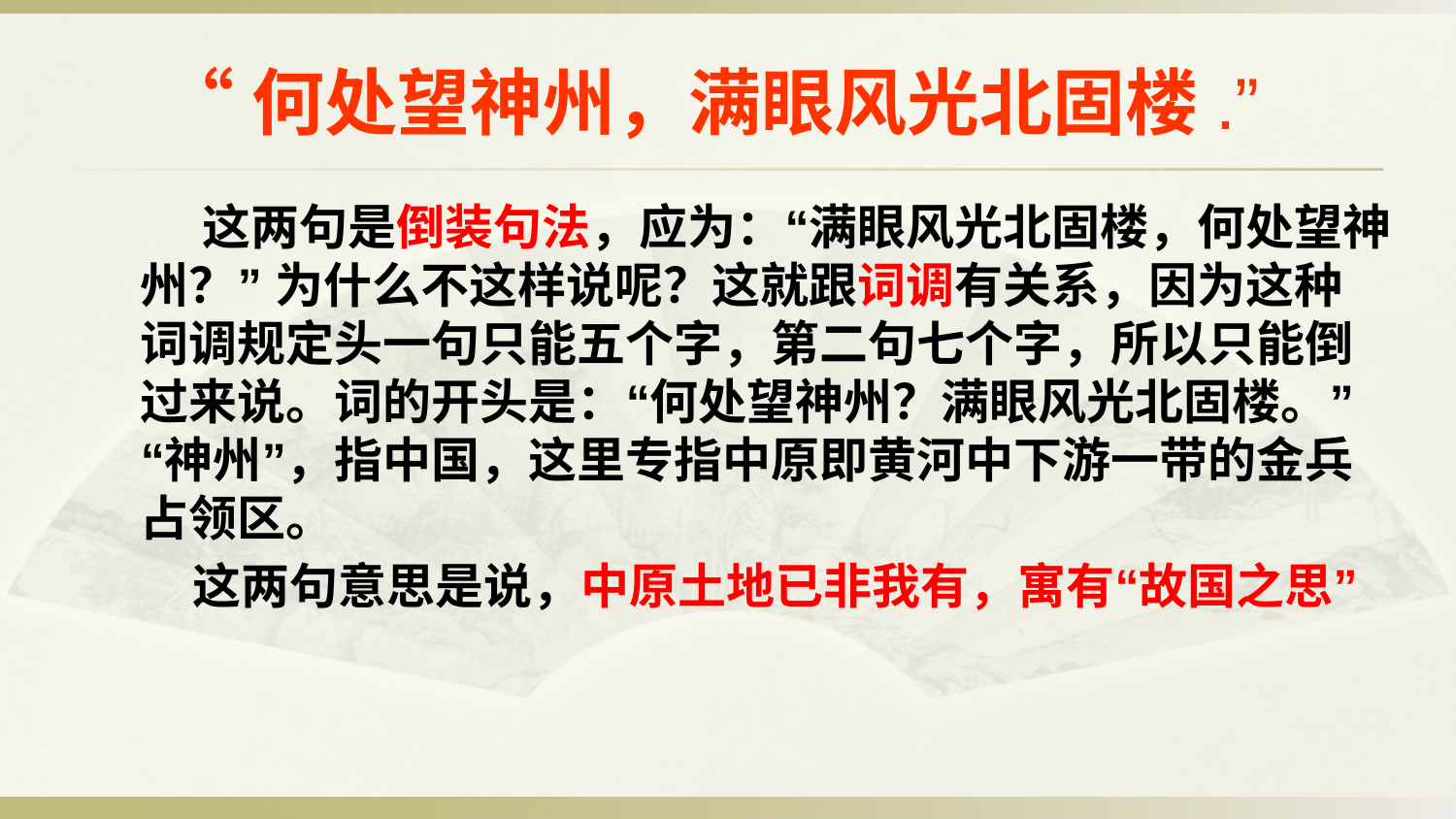

# “何处望神州，满眼风光北固楼.”
　     这两句是倒装句法，应为：“满眼风光北固楼，何处望神州？” 为什么不这样说呢？这就跟词调有关系，因为这种词调规定头一句只能五个字，第二句七个字，所以只能倒过来说。词的开头是：“何处望神州？满眼风光北固楼。”“神州”，指中国，这里专指中原即黄河中下游一带的金兵占领区。
       这两句意思是说，中原土地已非我有，寓有“故国之思”